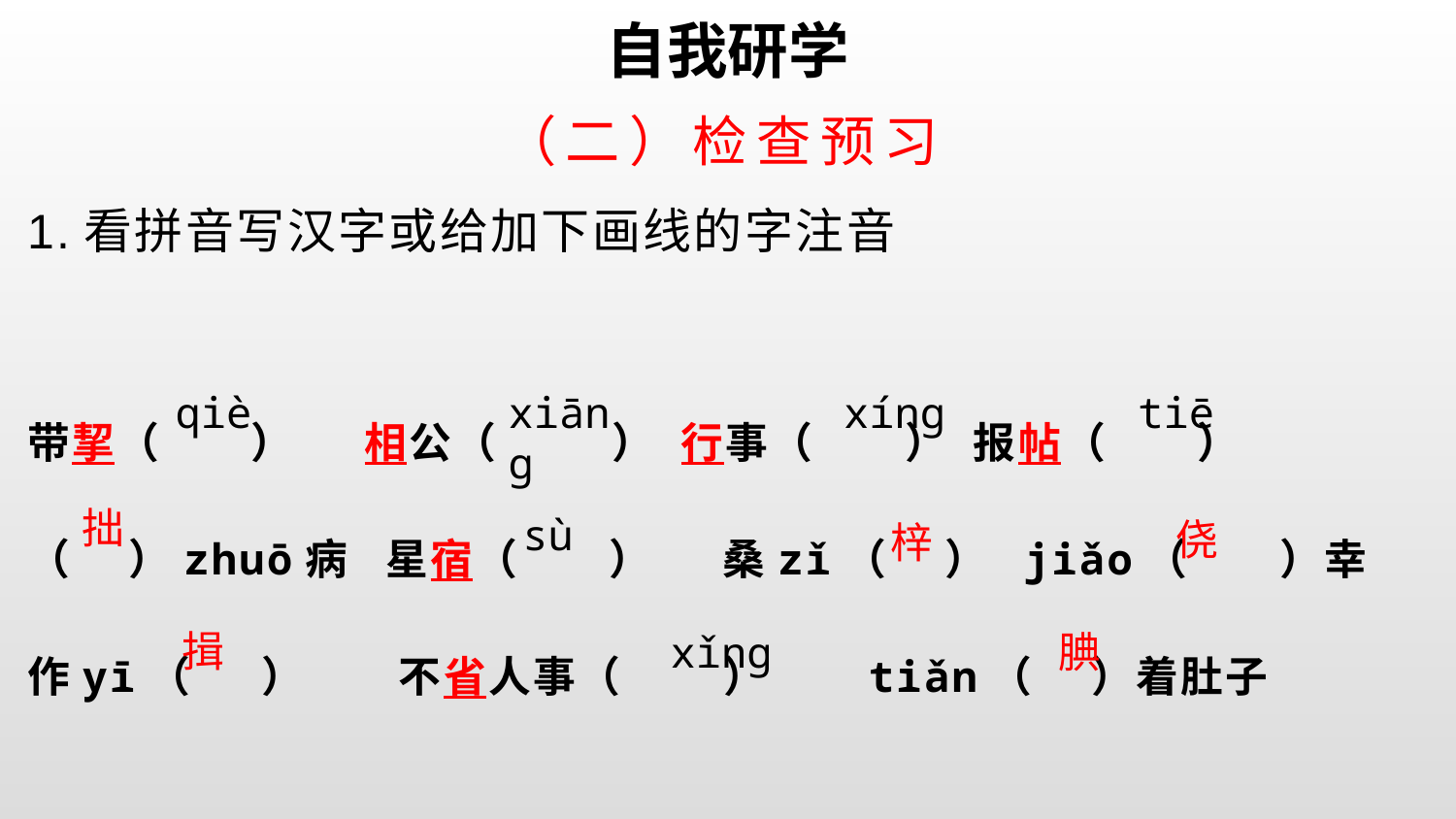

自我研学
# （二）检查预习
1.看拼音写汉字或给加下画线的字注音

带挈（　　）  　相公（　  　）  行事（　　）  报帖（　　）
（　 ）zhuō病   星宿（　　）  　桑zǐ（ 　）  jiǎo（　　）幸
作yī（　  ）    　不省人事（ 　　）　　tiǎn（　 ）着肚子
qiè
xiānɡ
tiē
xínɡ
拙
sù
侥
梓
揖
xǐnɡ
腆